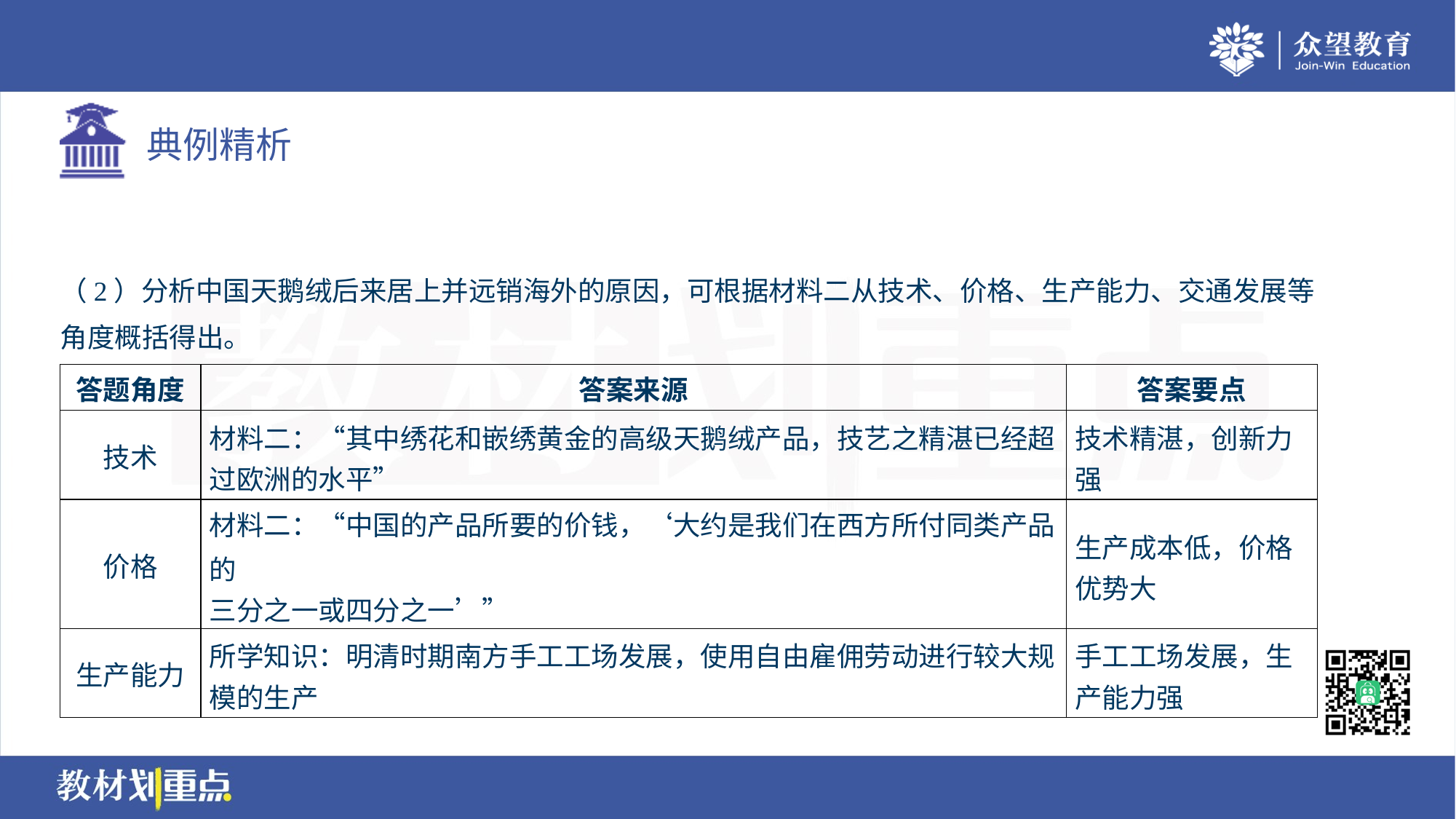

（2）分析中国天鹅绒后来居上并远销海外的原因，可根据材料二从技术、价格、生产能力、交通发展等
角度概括得出。
| 答题角度 | 答案来源 | 答案要点 |
| --- | --- | --- |
| 技术 | 材料二：“其中绣花和嵌绣黄金的高级天鹅绒产品，技艺之精湛已经超 过欧洲的水平” | 技术精湛，创新力 强 |
| 价格 | 材料二：“中国的产品所要的价钱，‘大约是我们在西方所付同类产品的 三分之一或四分之一’” | 生产成本低，价格 优势大 |
| 生产能力 | 所学知识：明清时期南方手工工场发展，使用自由雇佣劳动进行较大规 模的生产 | 手工工场发展，生 产能力强 |